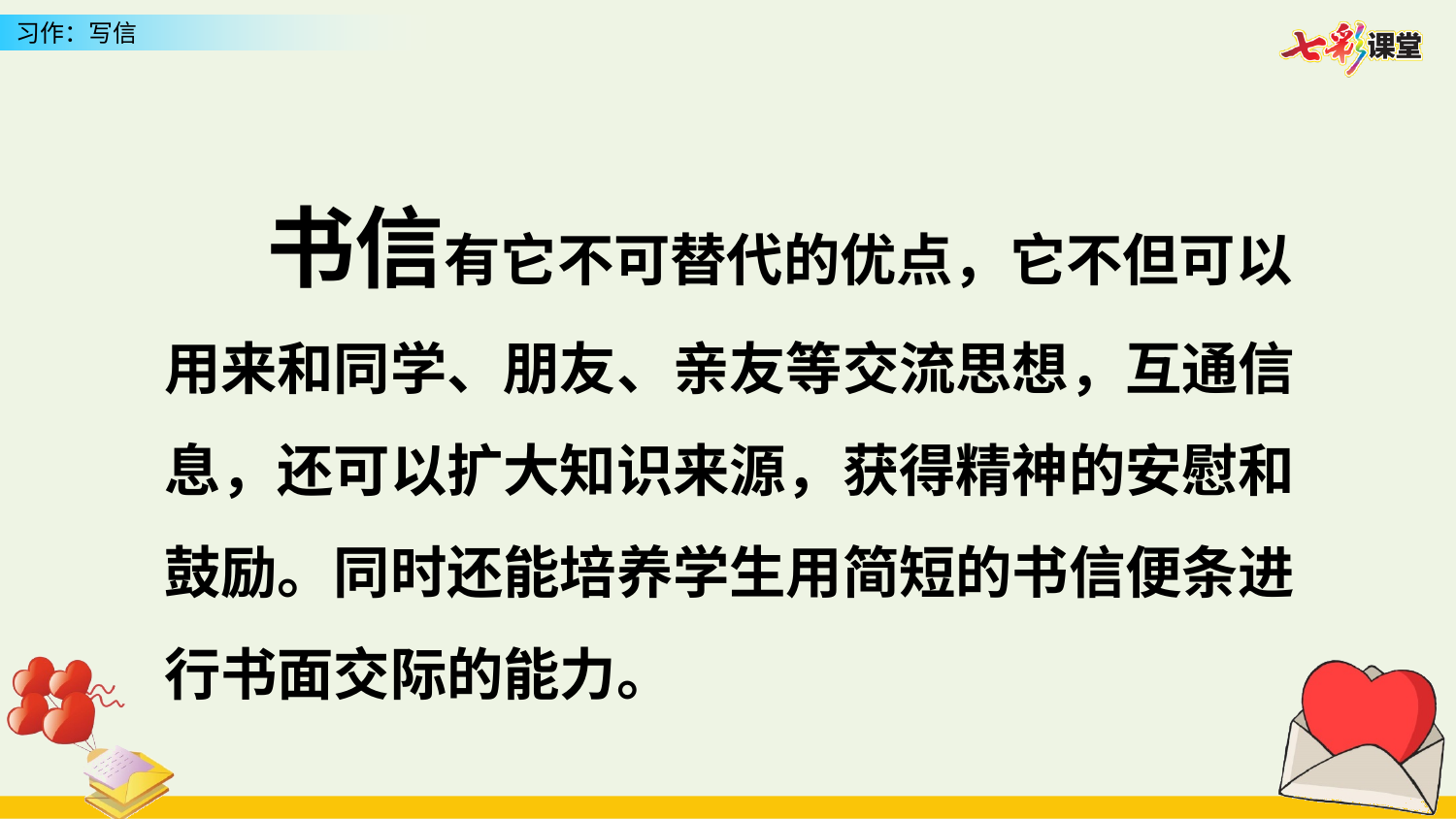

书信有它不可替代的优点，它不但可以用来和同学、朋友、亲友等交流思想，互通信息，还可以扩大知识来源，获得精神的安慰和鼓励。同时还能培养学生用简短的书信便条进行书面交际的能力。